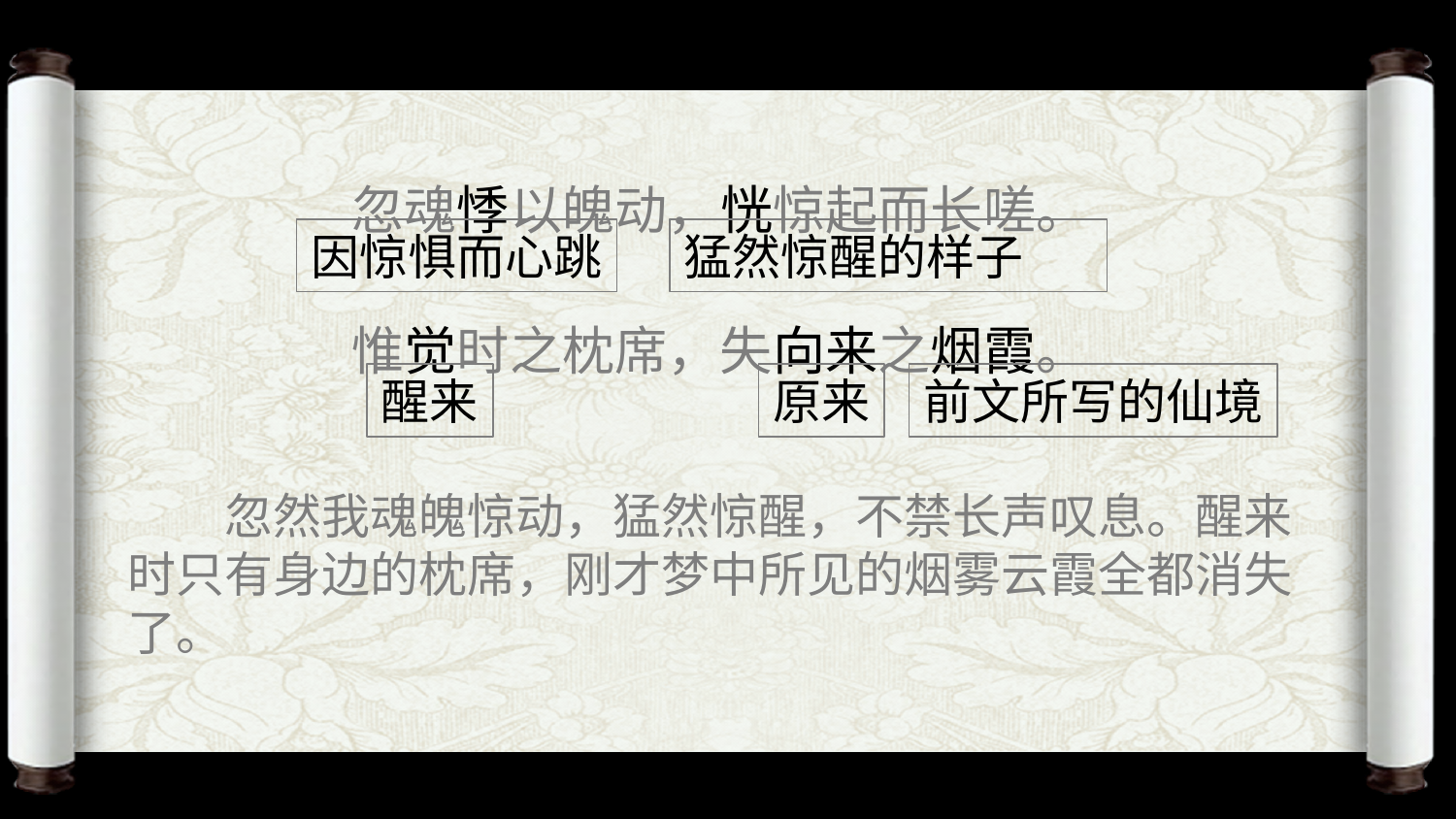

忽魂悸以魄动，恍惊起而长嗟。
惟觉时之枕席，失向来之烟霞。
因惊惧而心跳
猛然惊醒的样子
醒来
原来
前文所写的仙境
忽然我魂魄惊动，猛然惊醒，不禁长声叹息。醒来时只有身边的枕席，刚才梦中所见的烟雾云霞全都消失了。